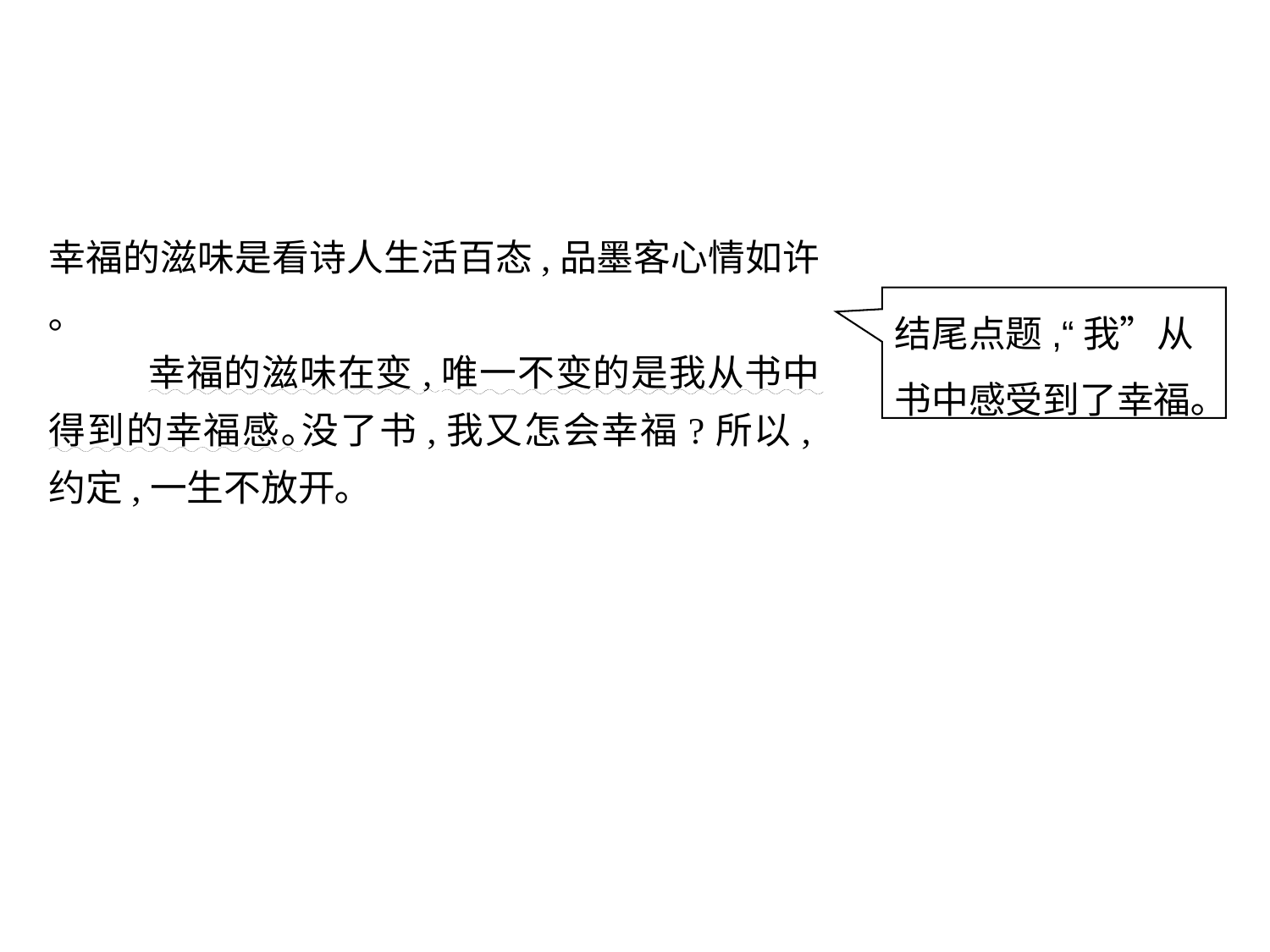

幸福的滋味是看诗人生活百态,品墨客心情如许｡
幸福的滋味在变,唯一不变的是我从书中得到的幸福感｡没了书,我又怎会幸福?所以,约定,一生不放开｡
结尾点题,“我”从书中感受到了幸福｡